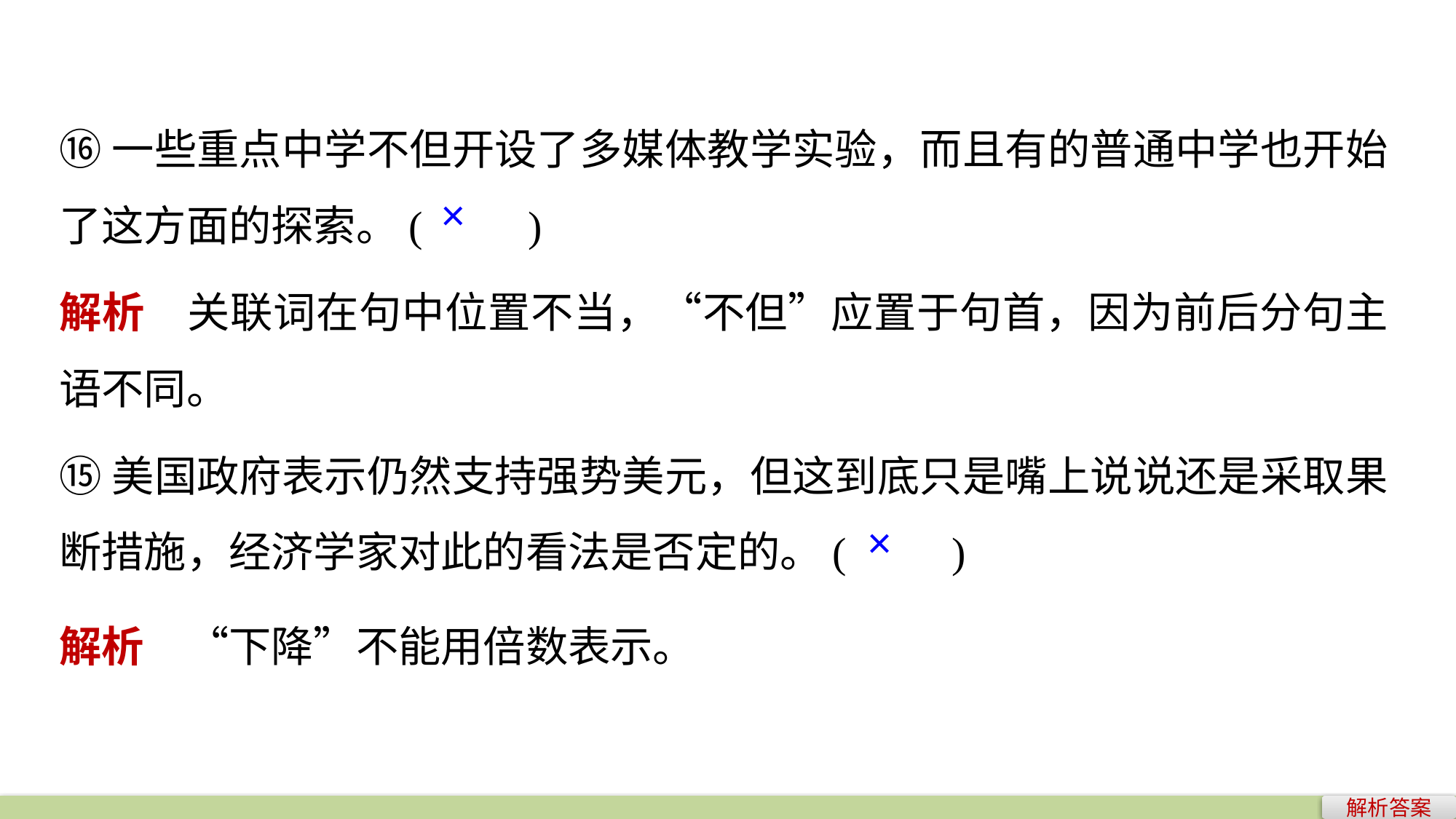

⑯一些重点中学不但开设了多媒体教学实验，而且有的普通中学也开始了这方面的探索。(　　)
×
解析　关联词在句中位置不当，“不但”应置于句首，因为前后分句主语不同。
⑮美国政府表示仍然支持强势美元，但这到底只是嘴上说说还是采取果断措施，经济学家对此的看法是否定的。(　　)
×
解析　“下降”不能用倍数表示。

解析答案